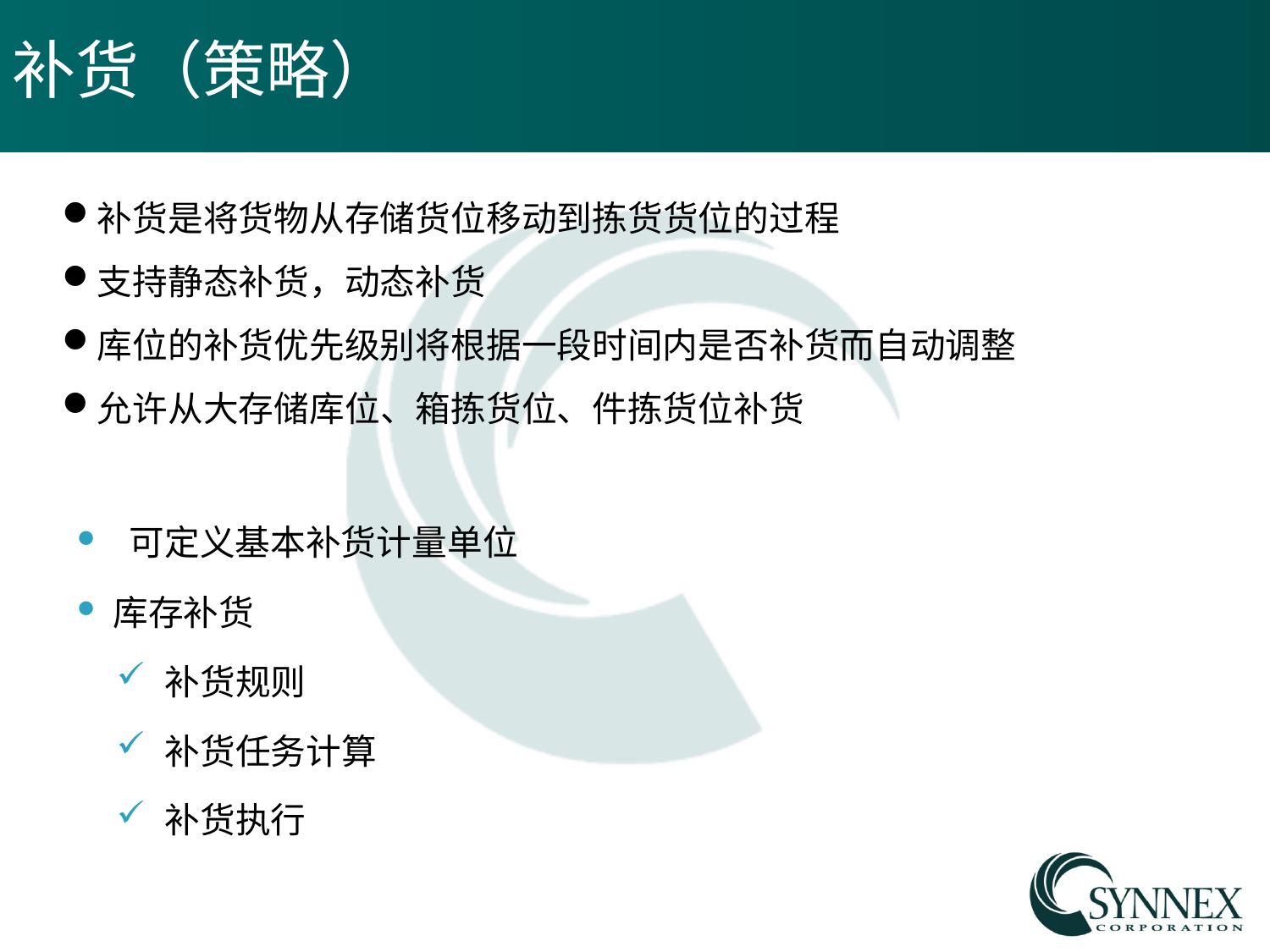

# 补货（策略）
补货是将货物从存储货位移动到拣货货位的过程
支持静态补货，动态补货
库位的补货优先级别将根据一段时间内是否补货而自动调整
允许从大存储库位、箱拣货位、件拣货位补货

 可定义基本补货计量单位
库存补货
 补货规则
 补货任务计算
 补货执行